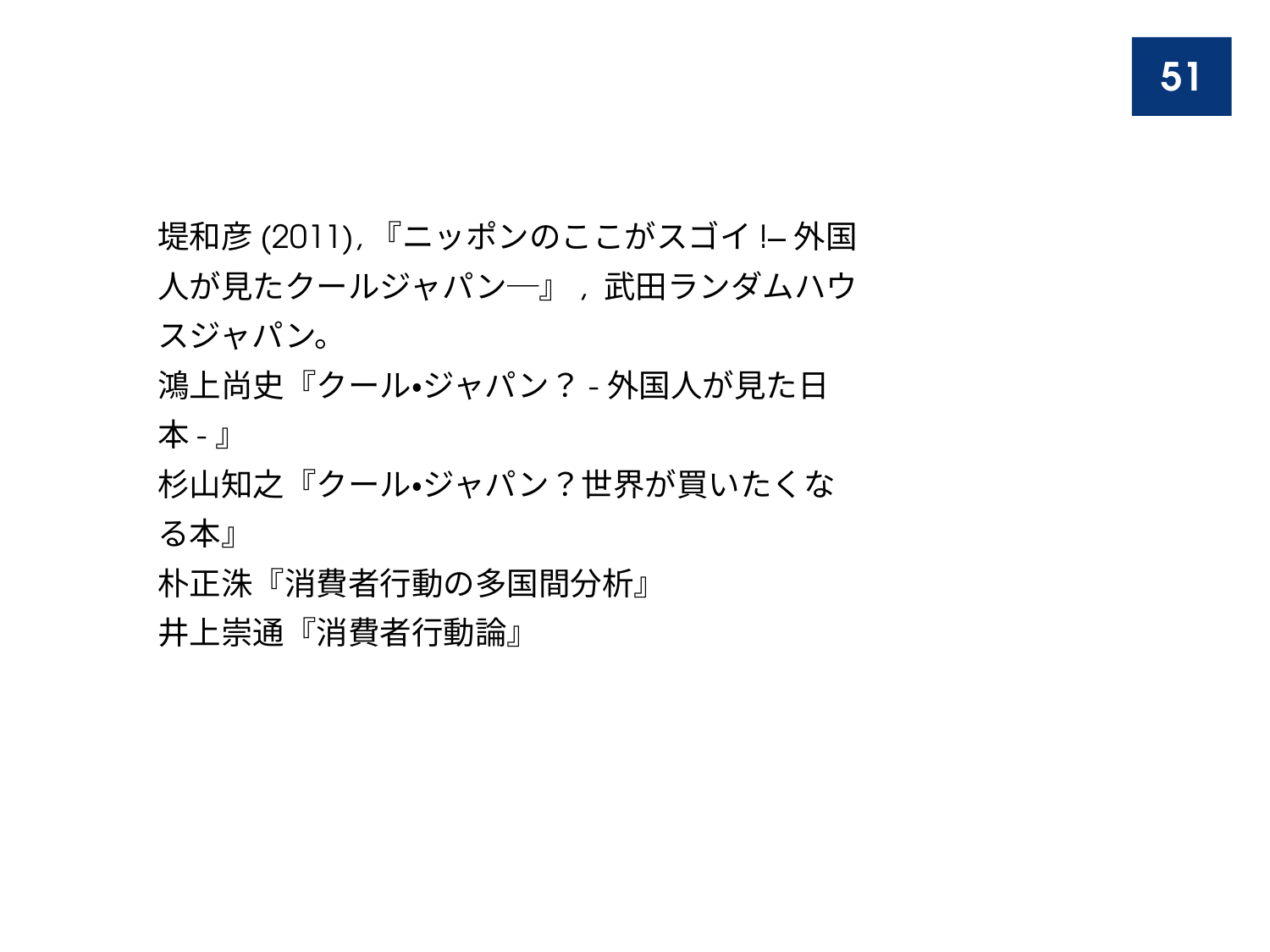

51
堤和彦(2011),『ニッポンのここがスゴイ!─外国人が見たクールジャパン─』, 武田ランダムハウスジャパン。
鴻上尚史『クール・ジャパン？-外国人が見た日本-』
杉山知之『クール・ジャパン？世界が買いたくなる本』
朴正洙『消費者行動の多国間分析』
井上崇通『消費者行動論』